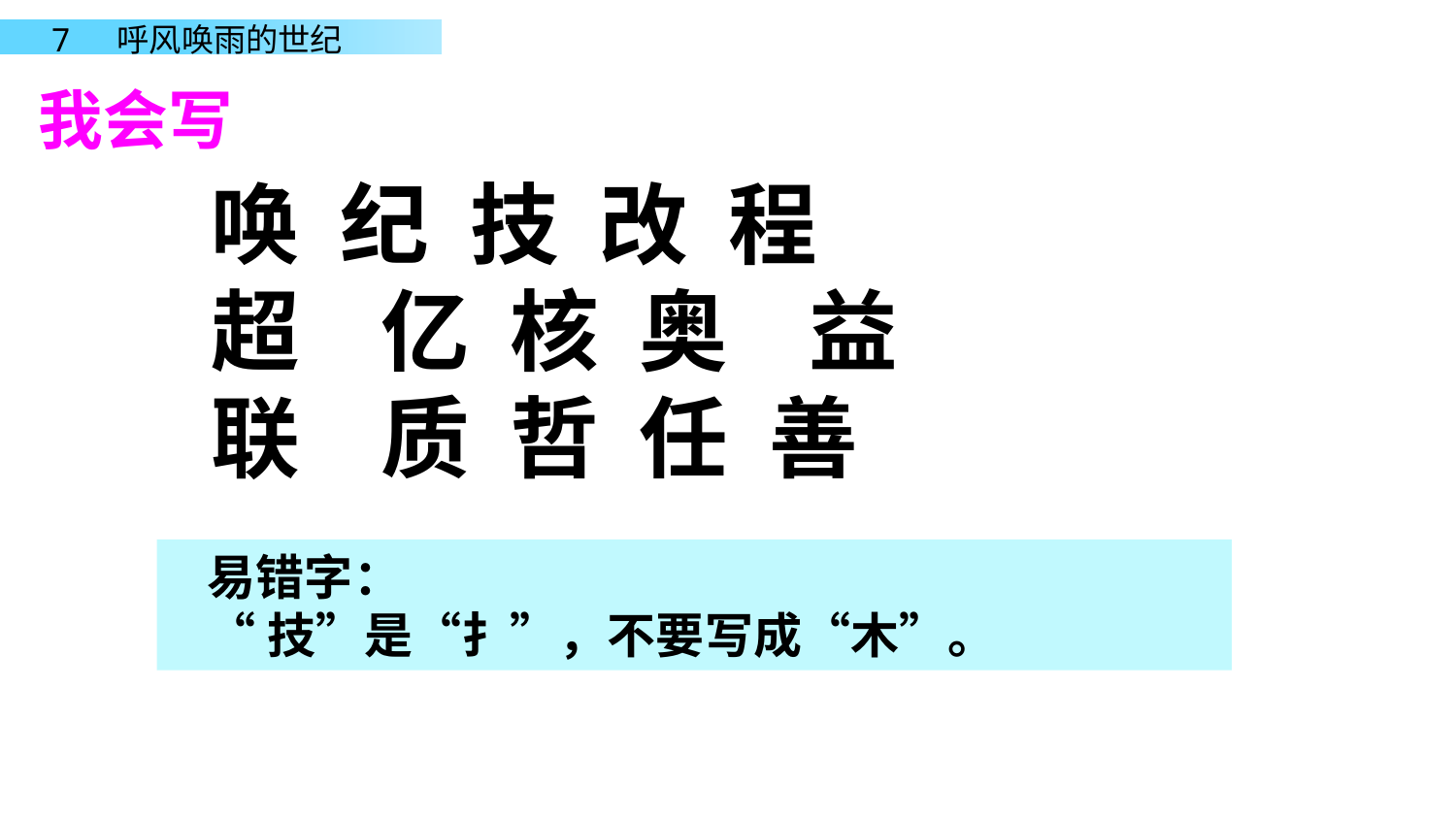

我会写
唤  纪  技  改  程
超    亿  核  奥    益
联    质  哲  任  善
易错字：
“技”是“扌”，不要写成“木”。